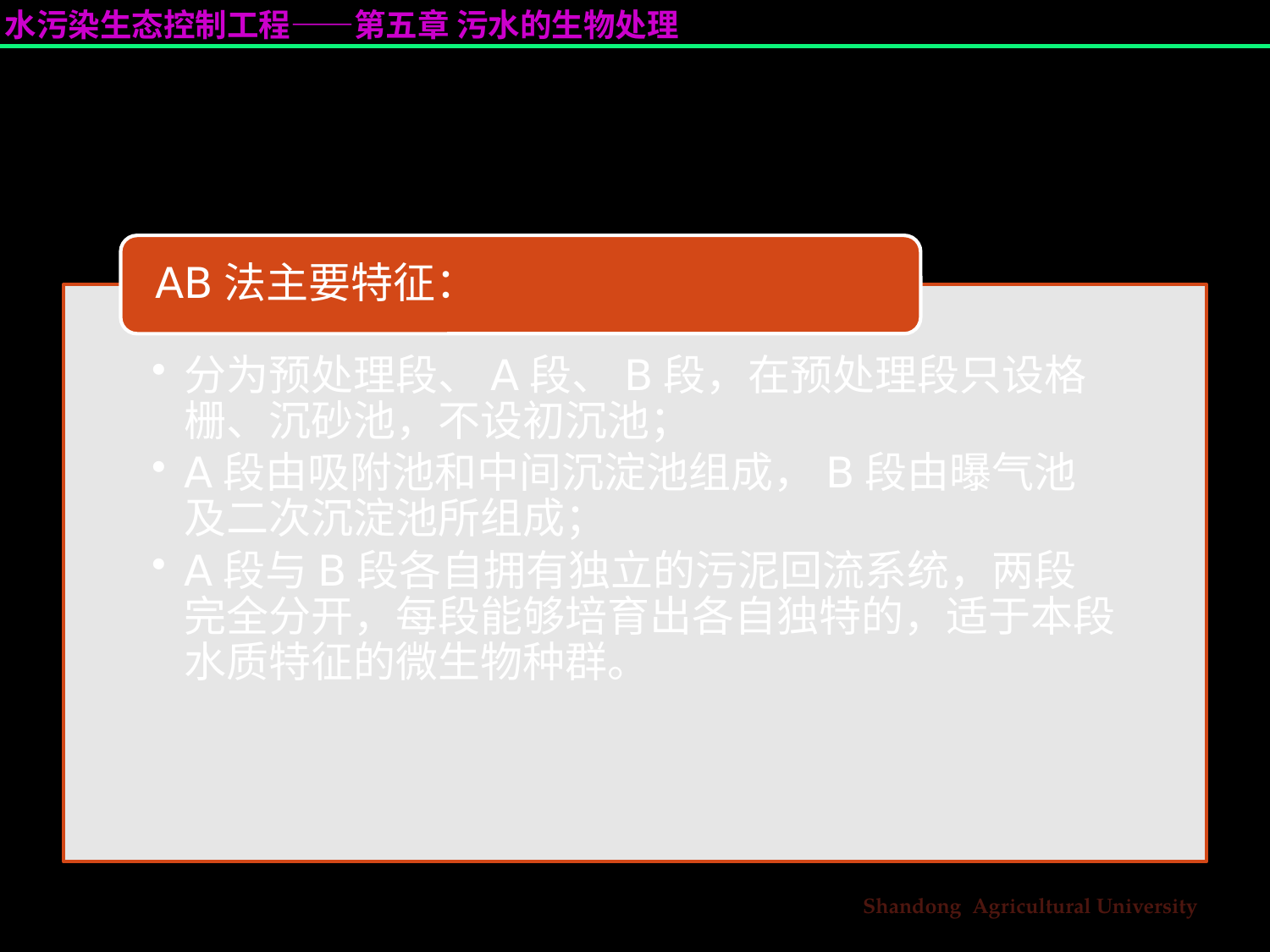

#
分为预处理段、A段、B段，在预处理段只设格栅、沉砂池，不设初沉池；
A段由吸附池和中间沉淀池组成，B段由曝气池及二次沉淀池所组成；
A段与B段各自拥有独立的污泥回流系统，两段完全分开，每段能够培育出各自独特的，适于本段水质特征的微生物种群。
AB法主要特征：